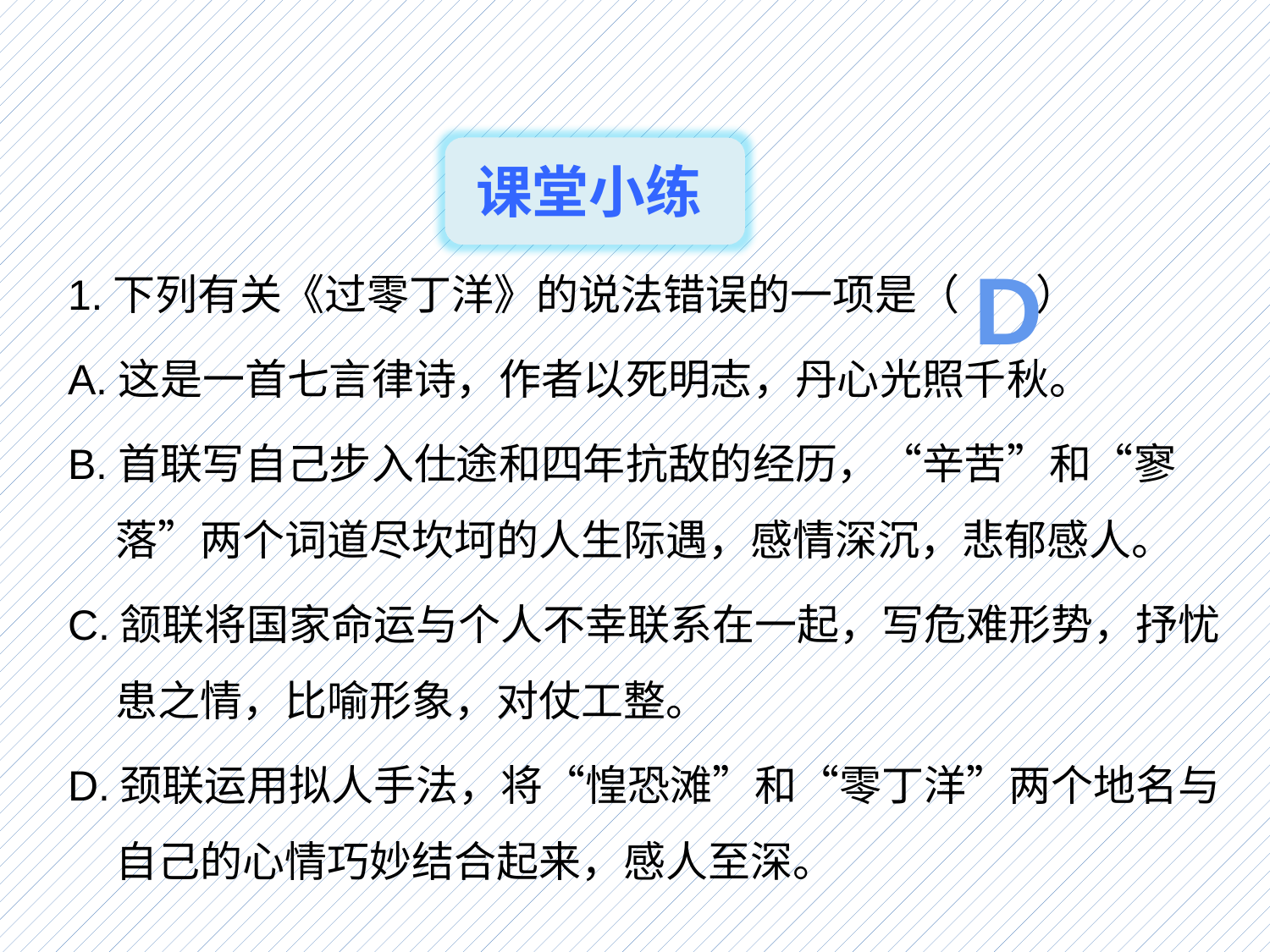

课堂小练
1.下列有关《过零丁洋》的说法错误的一项是（        ）
A.这是一首七言律诗，作者以死明志，丹心光照千秋。
B.首联写自己步入仕途和四年抗敌的经历，“辛苦”和“寥落”两个词道尽坎坷的人生际遇，感情深沉，悲郁感人。
C.颔联将国家命运与个人不幸联系在一起，写危难形势，抒忧患之情，比喻形象，对仗工整。
D.颈联运用拟人手法，将“惶恐滩”和“零丁洋”两个地名与自己的心情巧妙结合起来，感人至深。

D